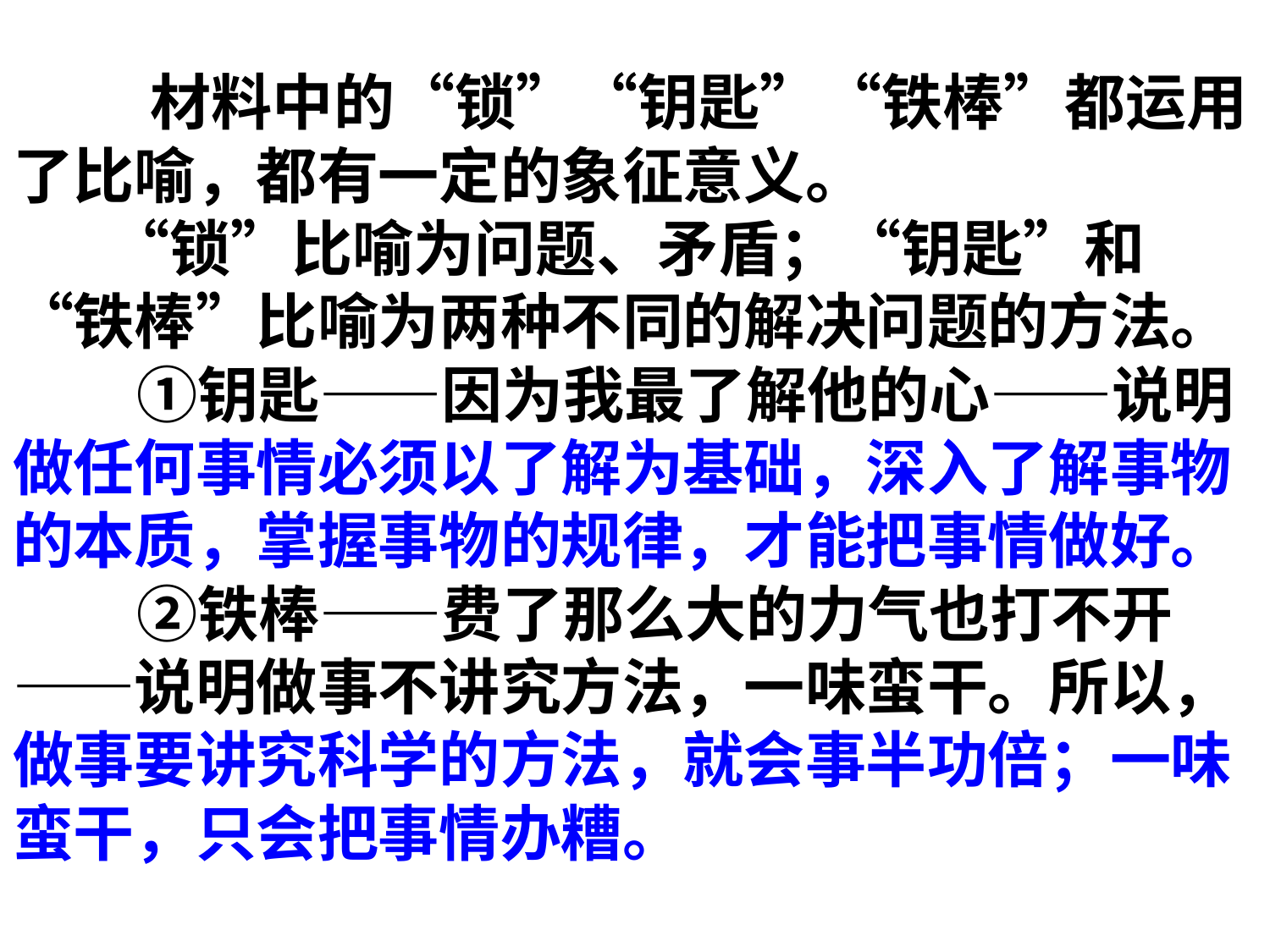

# 材料中的“锁”“钥匙”“铁棒”都运用了比喻，都有一定的象征意义。 “锁”比喻为问题、矛盾；“钥匙”和“铁棒”比喻为两种不同的解决问题的方法。 ①钥匙——因为我最了解他的心——说明做任何事情必须以了解为基础，深入了解事物的本质，掌握事物的规律，才能把事情做好。 ②铁棒——费了那么大的力气也打不开——说明做事不讲究方法，一味蛮干。所以，做事要讲究科学的方法，就会事半功倍；一味蛮干，只会把事情办糟。